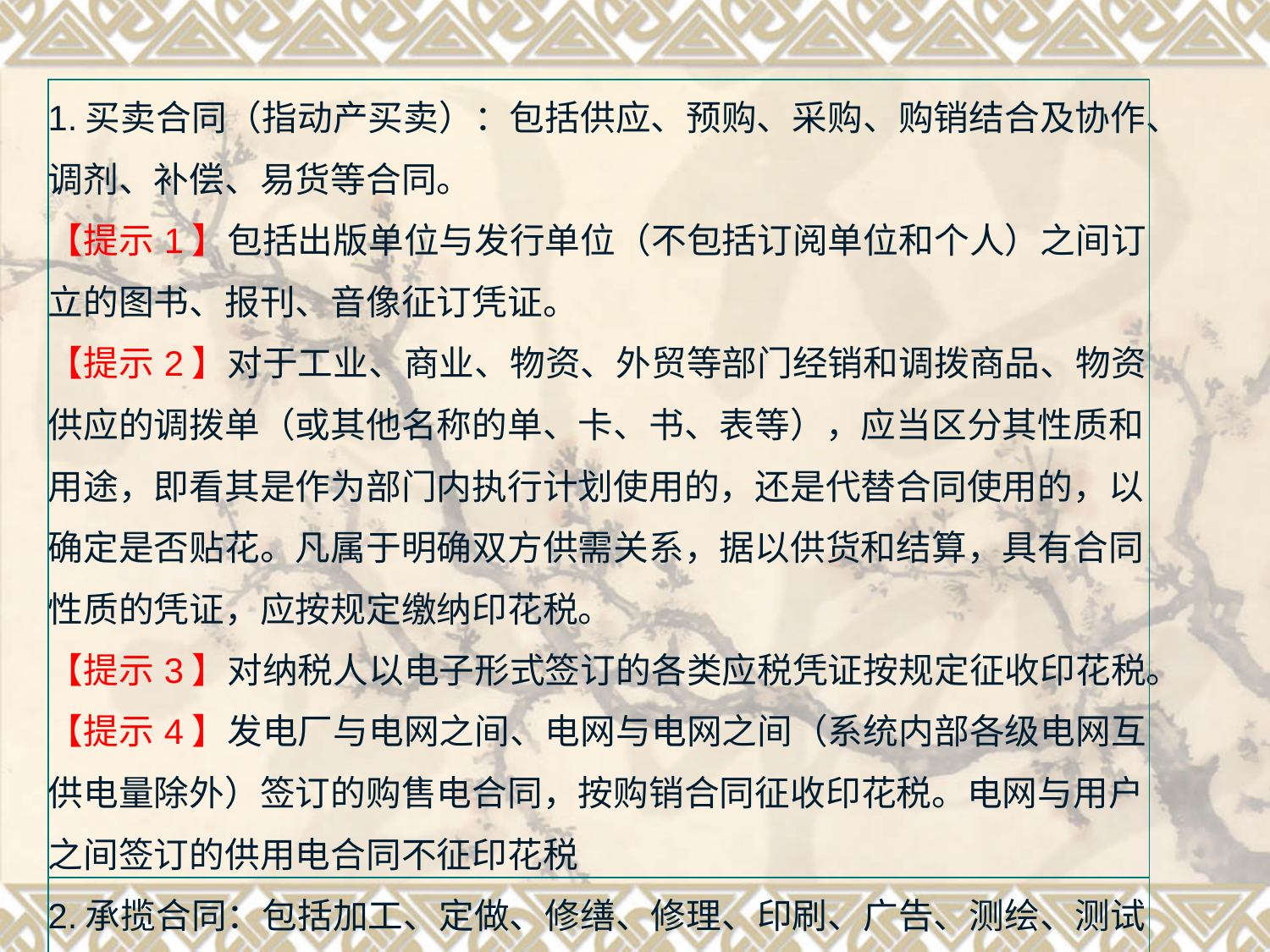

| 1.买卖合同（指动产买卖）：包括供应、预购、采购、购销结合及协作、调剂、补偿、易货等合同。 【提示1】包括出版单位与发行单位（不包括订阅单位和个人）之间订立的图书、报刊、音像征订凭证。 【提示2】对于工业、商业、物资、外贸等部门经销和调拨商品、物资供应的调拨单（或其他名称的单、卡、书、表等），应当区分其性质和用途，即看其是作为部门内执行计划使用的，还是代替合同使用的，以确定是否贴花。凡属于明确双方供需关系，据以供货和结算，具有合同性质的凭证，应按规定缴纳印花税。 【提示3】对纳税人以电子形式签订的各类应税凭证按规定征收印花税。 【提示4】发电厂与电网之间、电网与电网之间（系统内部各级电网互供电量除外）签订的购售电合同，按购销合同征收印花税。电网与用户之间签订的供用电合同不征印花税 |
| --- |
| 2.承揽合同：包括加工、定做、修缮、修理、印刷、广告、测绘、测试等合同 |